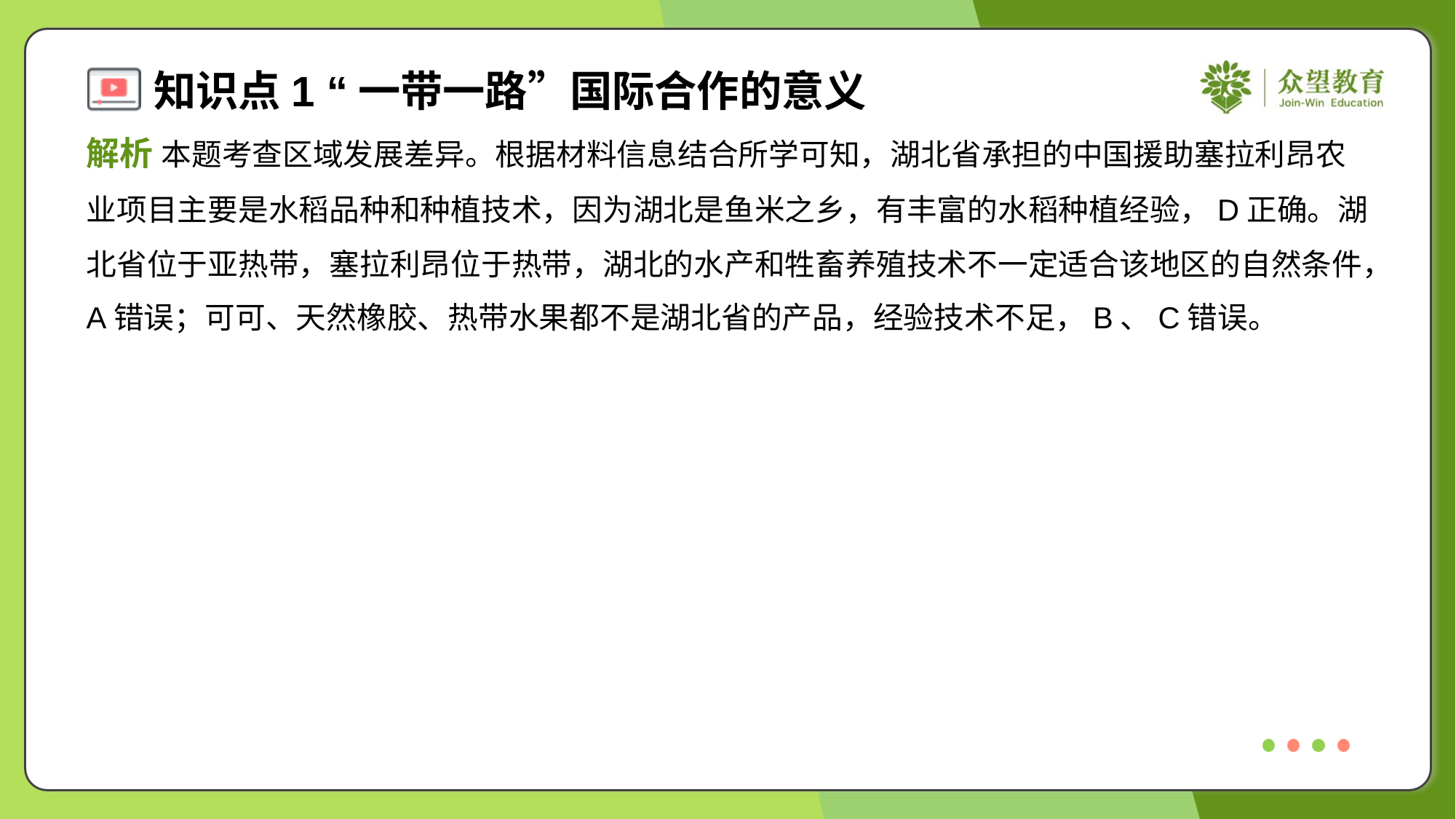

解析 本题考查区域发展差异。根据材料信息结合所学可知，湖北省承担的中国援助塞拉利昂农
业项目主要是水稻品种和种植技术，因为湖北是鱼米之乡，有丰富的水稻种植经验，D正确。湖
北省位于亚热带，塞拉利昂位于热带，湖北的水产和牲畜养殖技术不一定适合该地区的自然条件，
A错误；可可、天然橡胶、热带水果都不是湖北省的产品，经验技术不足，B、C错误。